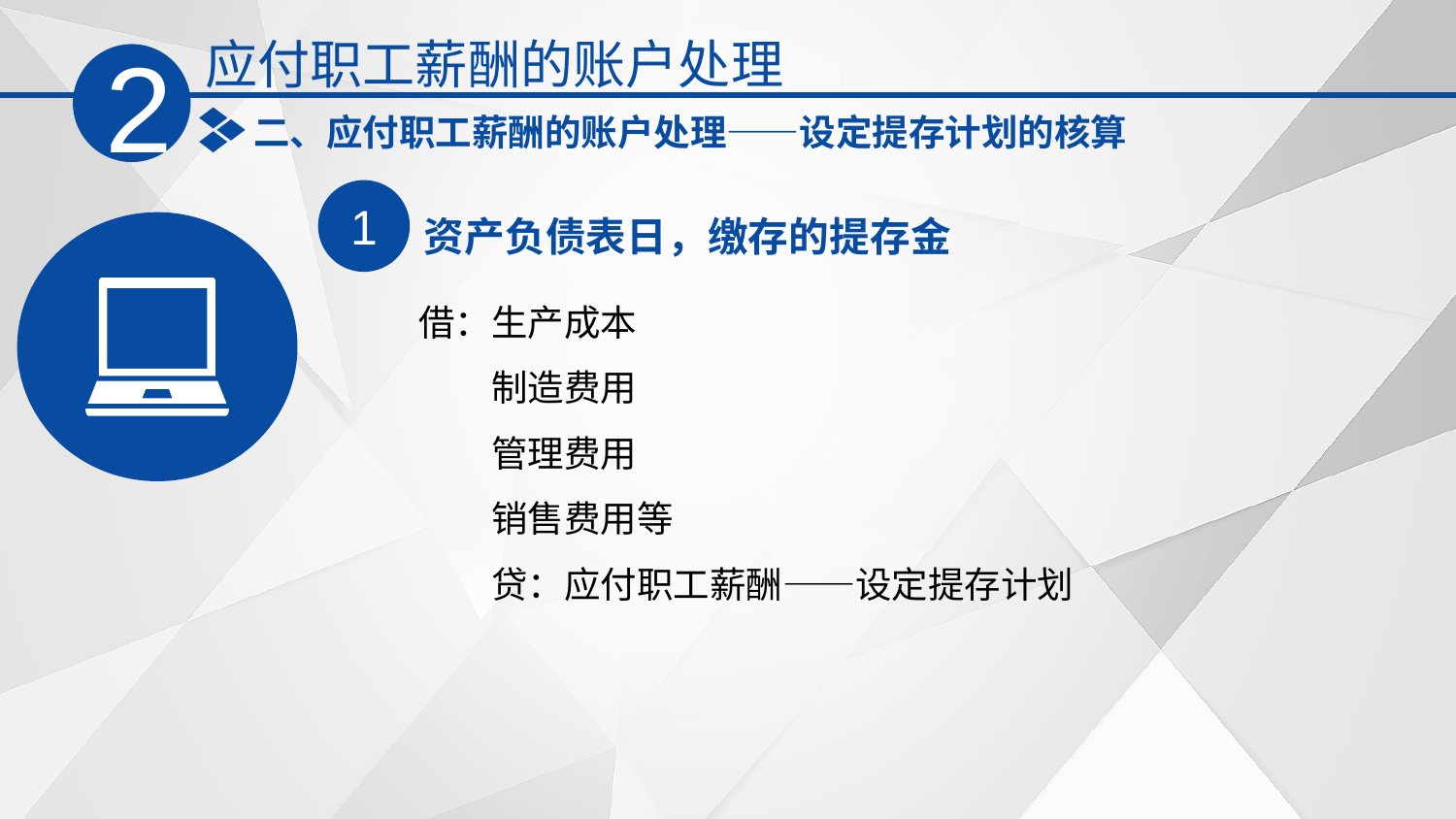

应付职工薪酬的账户处理
2

二、应付职工薪酬的账户处理——设定提存计划的核算

1
资产负债表日，缴存的提存金

借：生产成本
　　制造费用
　　管理费用
　　销售费用等
　　贷：应付职工薪酬——设定提存计划